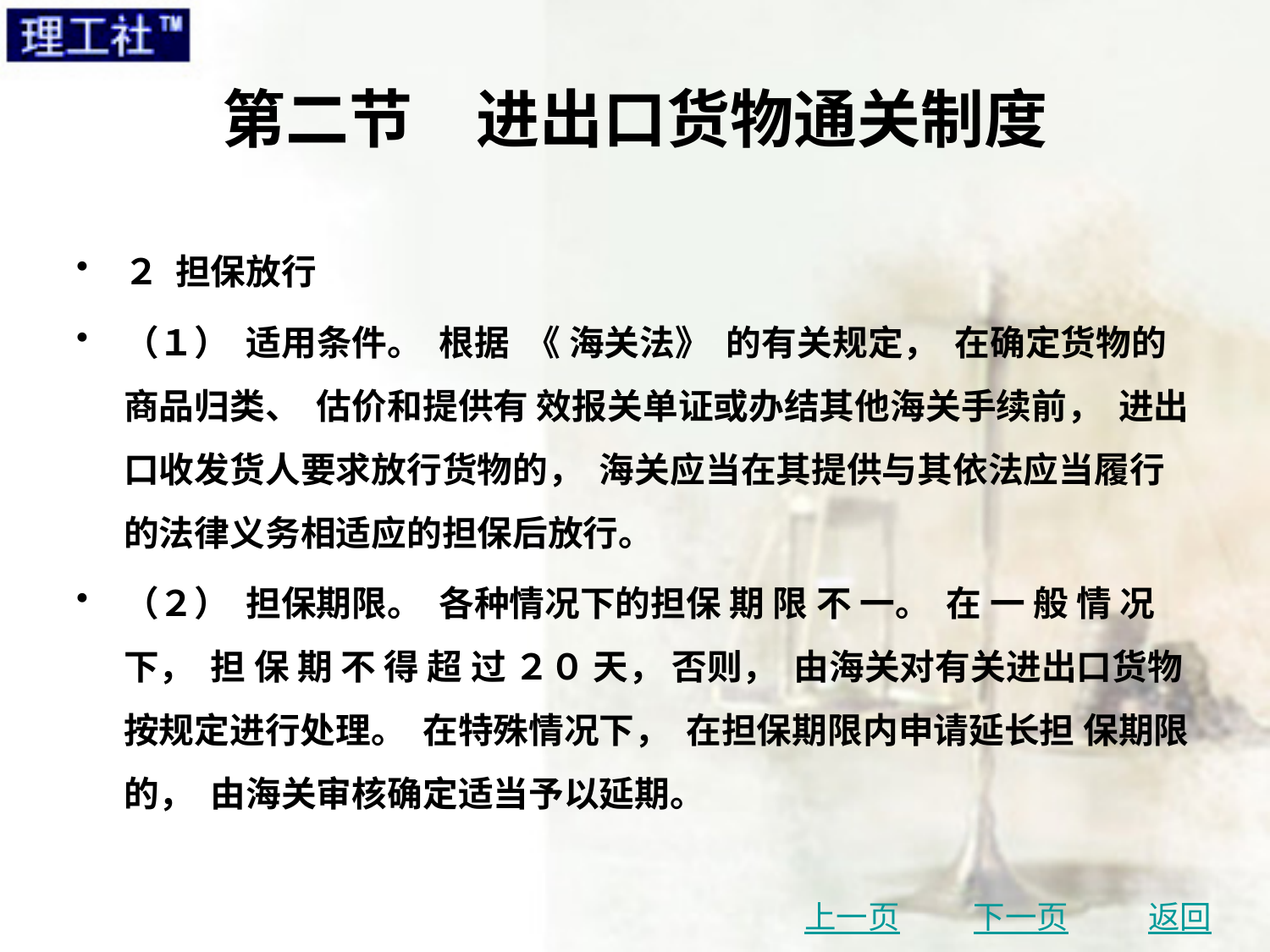

# 第二节　进出口货物通关制度
２  担保放行
（１）  适用条件。  根据  《 海关法》  的有关规定，  在确定货物的商品归类、  估价和提供有 效报关单证或办结其他海关手续前，  进出口收发货人要求放行货物的，  海关应当在其提供与其依法应当履行的法律义务相适应的担保后放行。
（２）  担保期限。  各种情况下的担保 期 限 不 一。  在 一 般 情 况 下，  担 保 期 不 得 超 过 ２０ 天， 否则，  由海关对有关进出口货物按规定进行处理。  在特殊情况下，  在担保期限内申请延长担 保期限的，  由海关审核确定适当予以延期。

上一页
下一页
返回